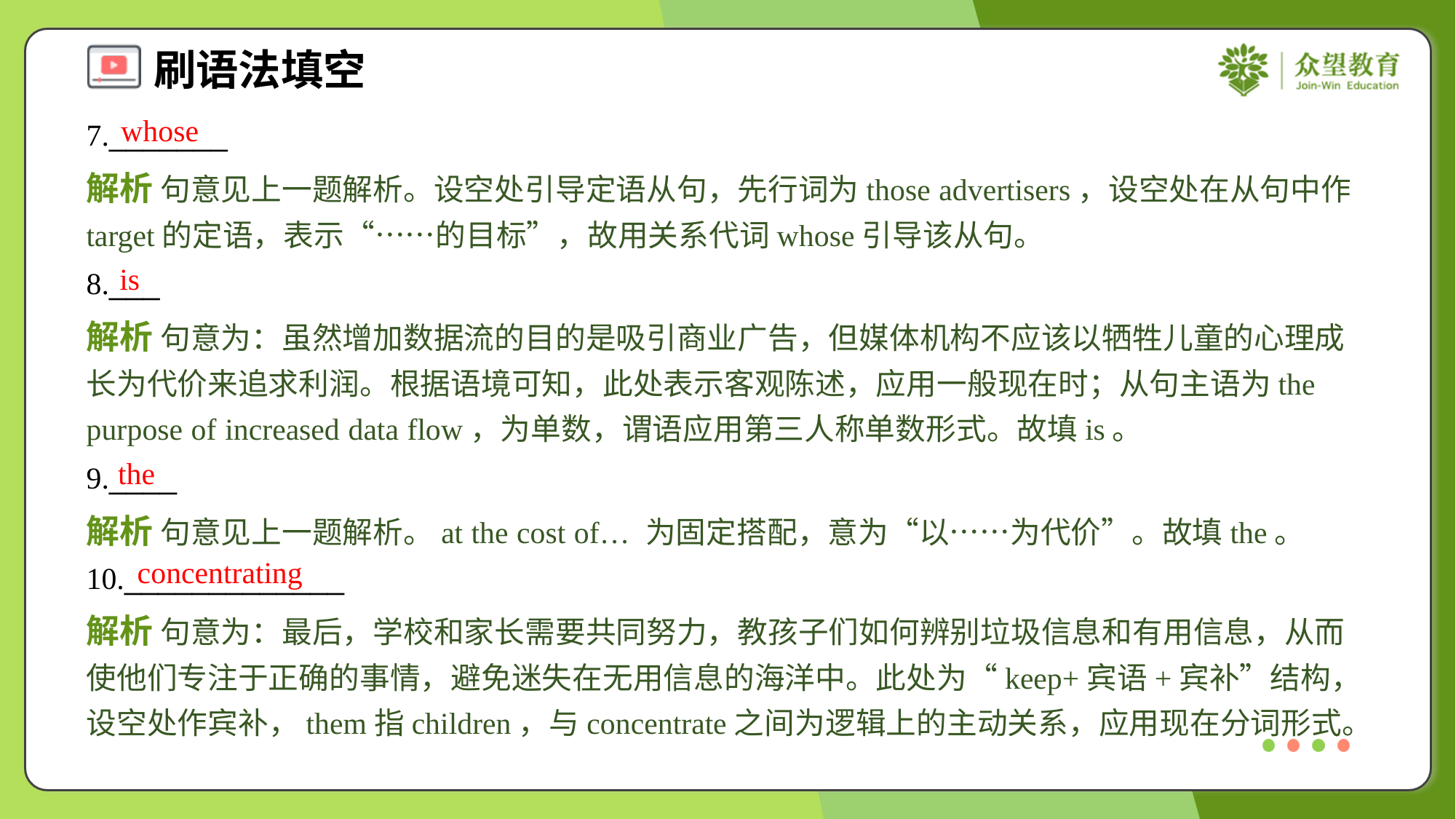

whose
7._______
解析 句意见上一题解析。设空处引导定语从句，先行词为those advertisers，设空处在从句中作target的定语，表示“……的目标”，故用关系代词whose引导该从句。
is
8.___
解析 句意为：虽然增加数据流的目的是吸引商业广告，但媒体机构不应该以牺牲儿童的心理成长为代价来追求利润。根据语境可知，此处表示客观陈述，应用一般现在时；从句主语为the purpose of increased data flow，为单数，谓语应用第三人称单数形式。故填is。
the
9.____
解析 句意见上一题解析。at the cost of… 为固定搭配，意为“以……为代价”。故填the。
concentrating
10._____________
解析 句意为：最后，学校和家长需要共同努力，教孩子们如何辨别垃圾信息和有用信息，从而使他们专注于正确的事情，避免迷失在无用信息的海洋中。此处为“keep+宾语+宾补”结构，设空处作宾补，them指children，与concentrate之间为逻辑上的主动关系，应用现在分词形式。